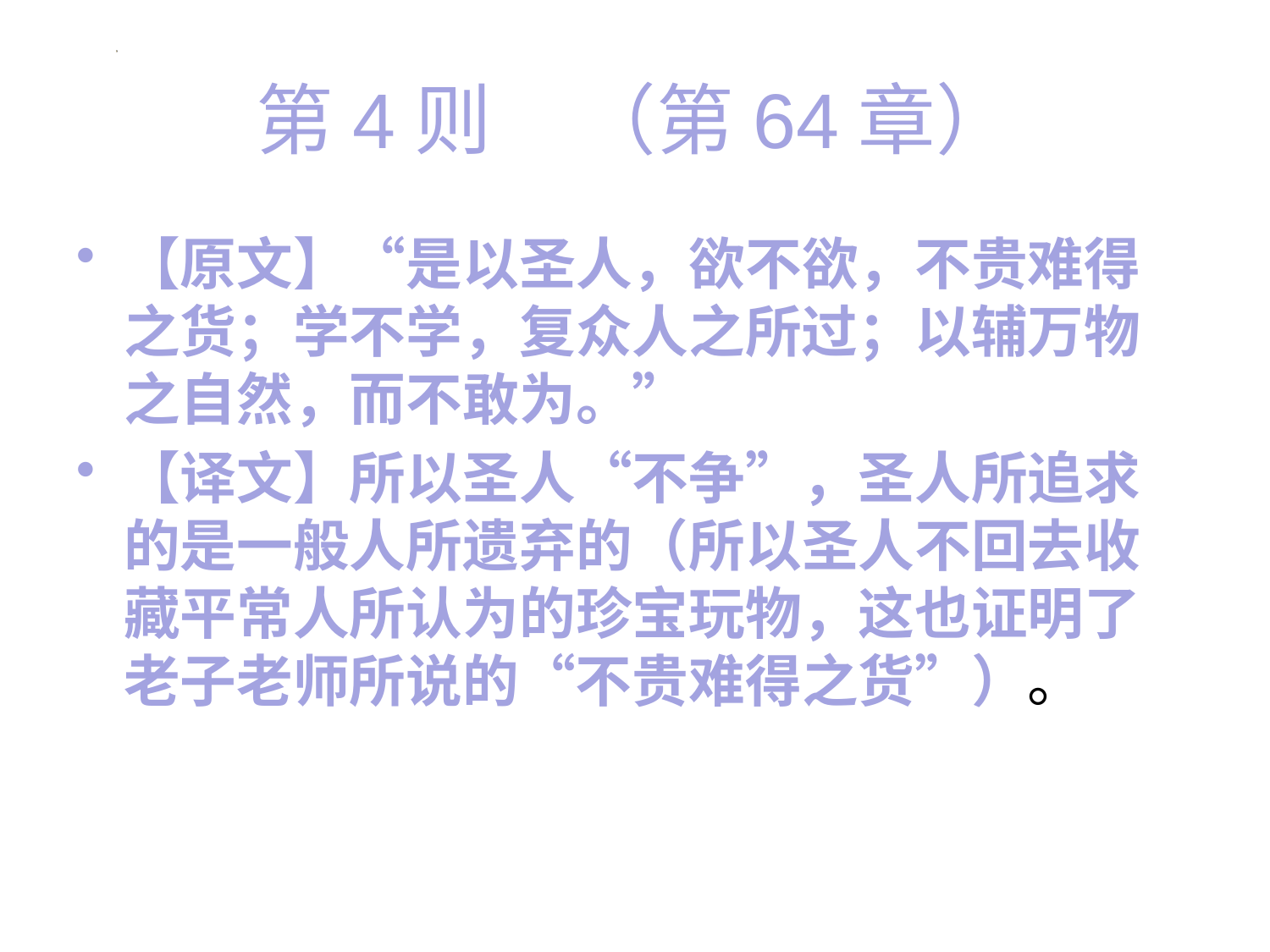

# 第4则     （第64章）
【原文】“是以圣人，欲不欲，不贵难得之货；学不学，复众人之所过；以辅万物之自然，而不敢为。”
【译文】所以圣人“不争”，圣人所追求的是一般人所遗弃的（所以圣人不回去收藏平常人所认为的珍宝玩物，这也证明了老子老师所说的“不贵难得之货”）。